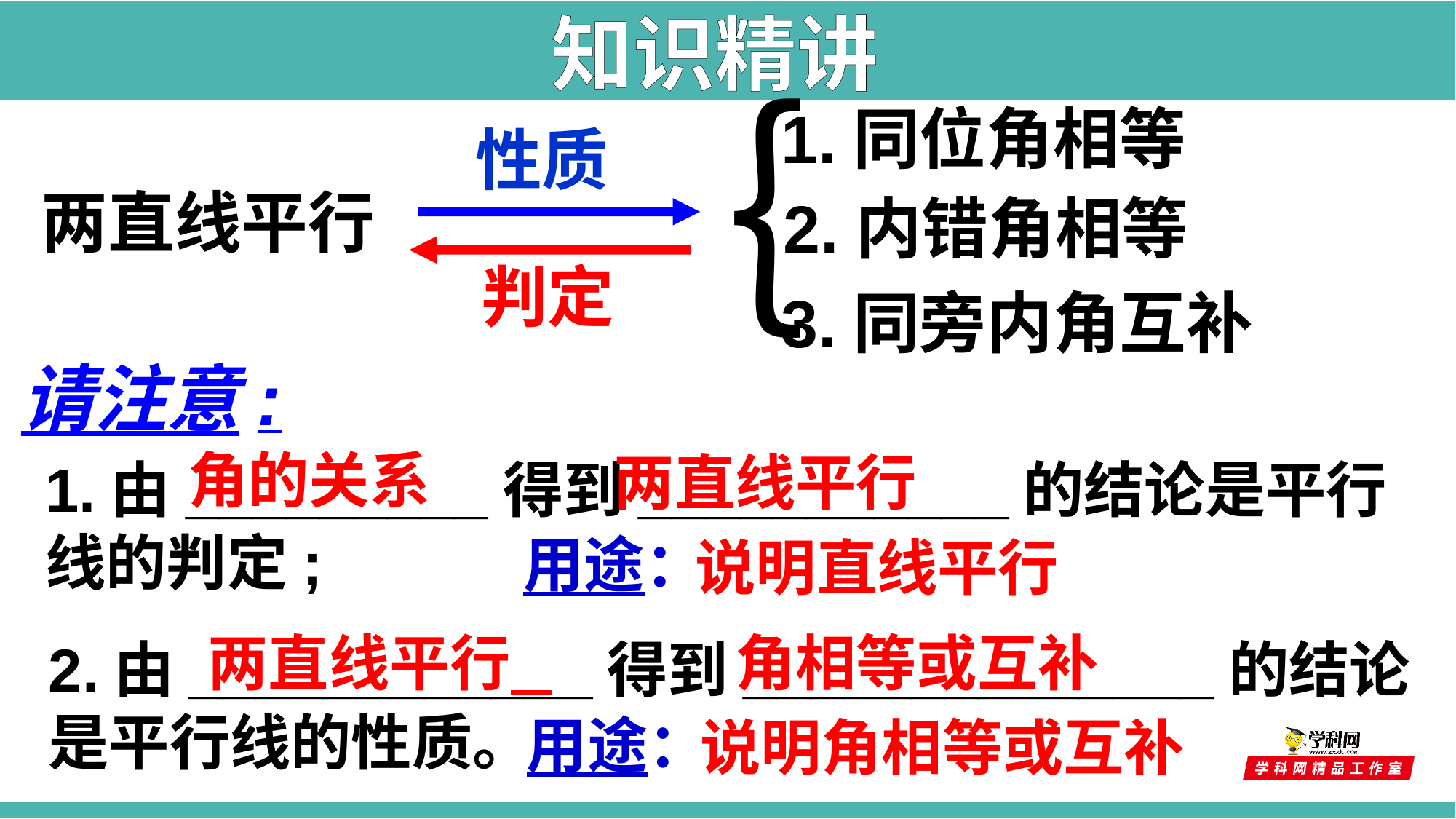

知识精讲
｛
1.同位角相等
性质
两直线平行
2.内错角相等

判定

3.同旁内角互补
请注意:
角的关系
两直线平行
1.由_________得到___________的结论是平行线的判定;
用途：
说明直线平行
两直线平行
角相等或互补
2.由____________得到______________的结论是平行线的性质。

用途：
说明角相等或互补